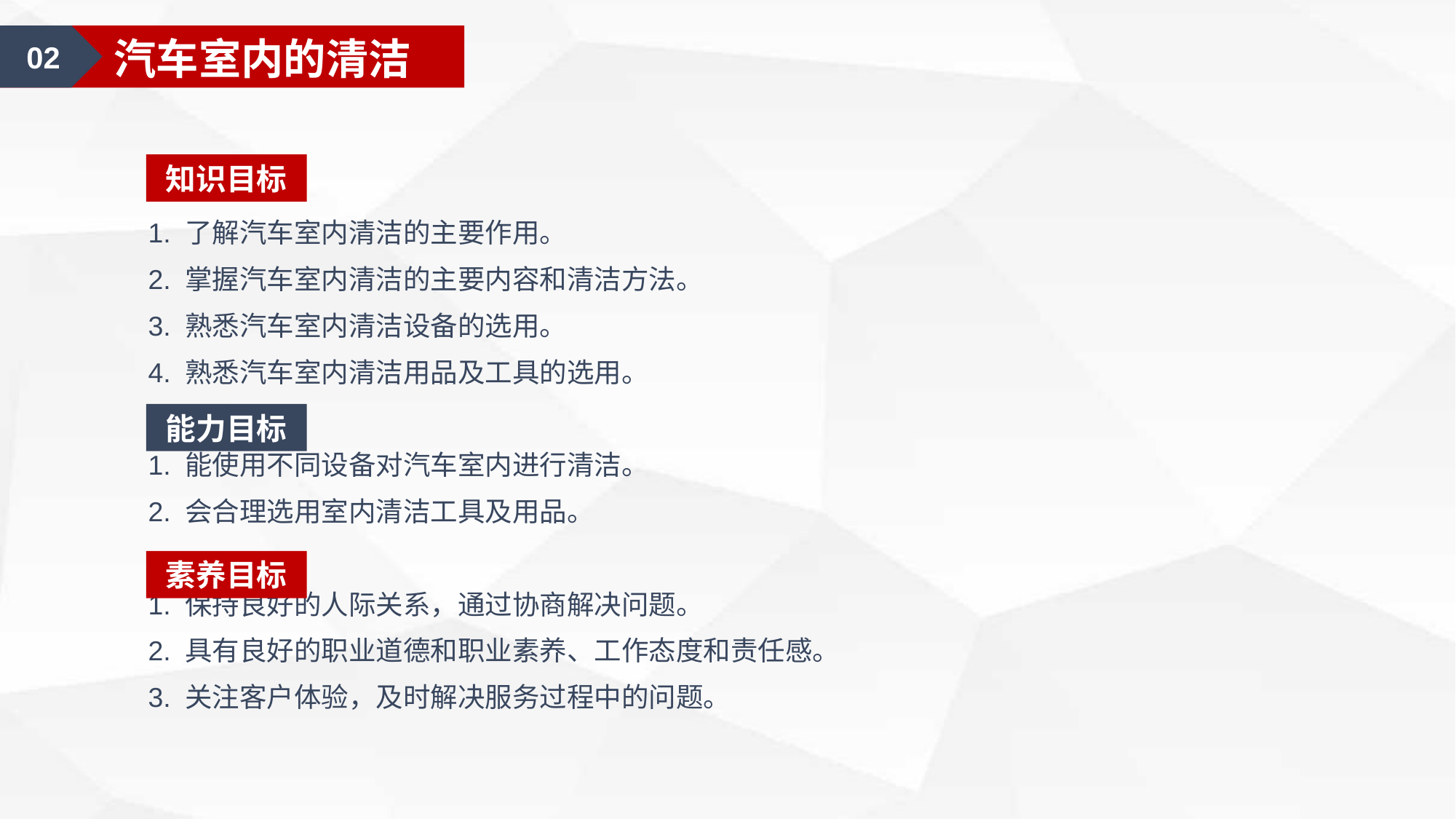

02
汽车室内的清洁
知识目标
1. 了解汽车室内清洁的主要作用。
2. 掌握汽车室内清洁的主要内容和清洁方法。
3. 熟悉汽车室内清洁设备的选用。
4. 熟悉汽车室内清洁用品及工具的选用。

1. 能使用不同设备对汽车室内进行清洁。
2. 会合理选用室内清洁工具及用品。

1. 保持良好的人际关系，通过协商解决问题。
2. 具有良好的职业道德和职业素养、工作态度和责任感。
3. 关注客户体验，及时解决服务过程中的问题。
能力目标
素养目标